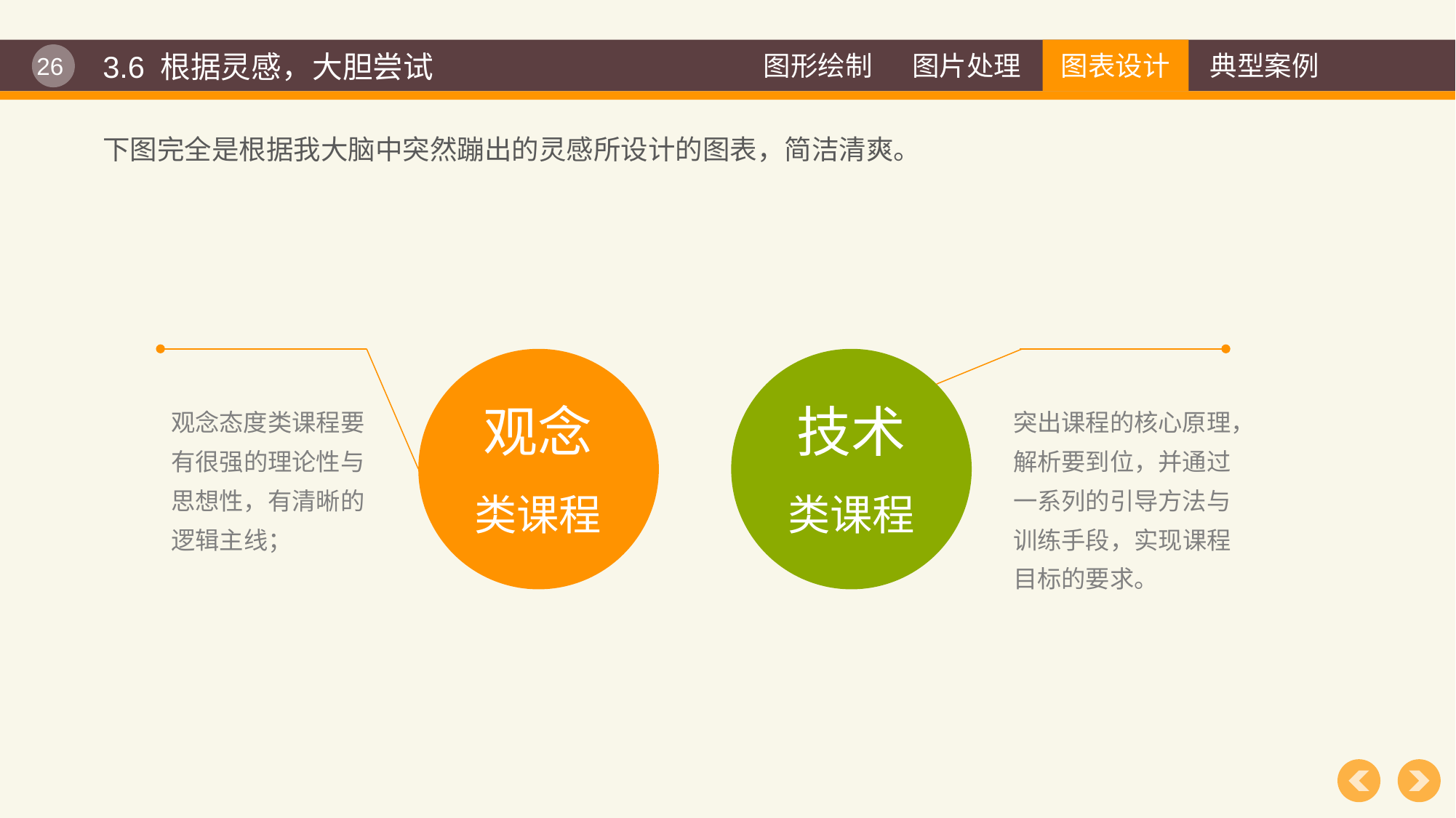

3.6 根据灵感，大胆尝试
下图完全是根据我大脑中突然蹦出的灵感所设计的图表，简洁清爽。

观念态度类课程要有很强的理论性与思想性，有清晰的逻辑主线；
突出课程的核心原理，解析要到位，并通过一系列的引导方法与训练手段，实现课程目标的要求。
观念
类课程
技术
类课程